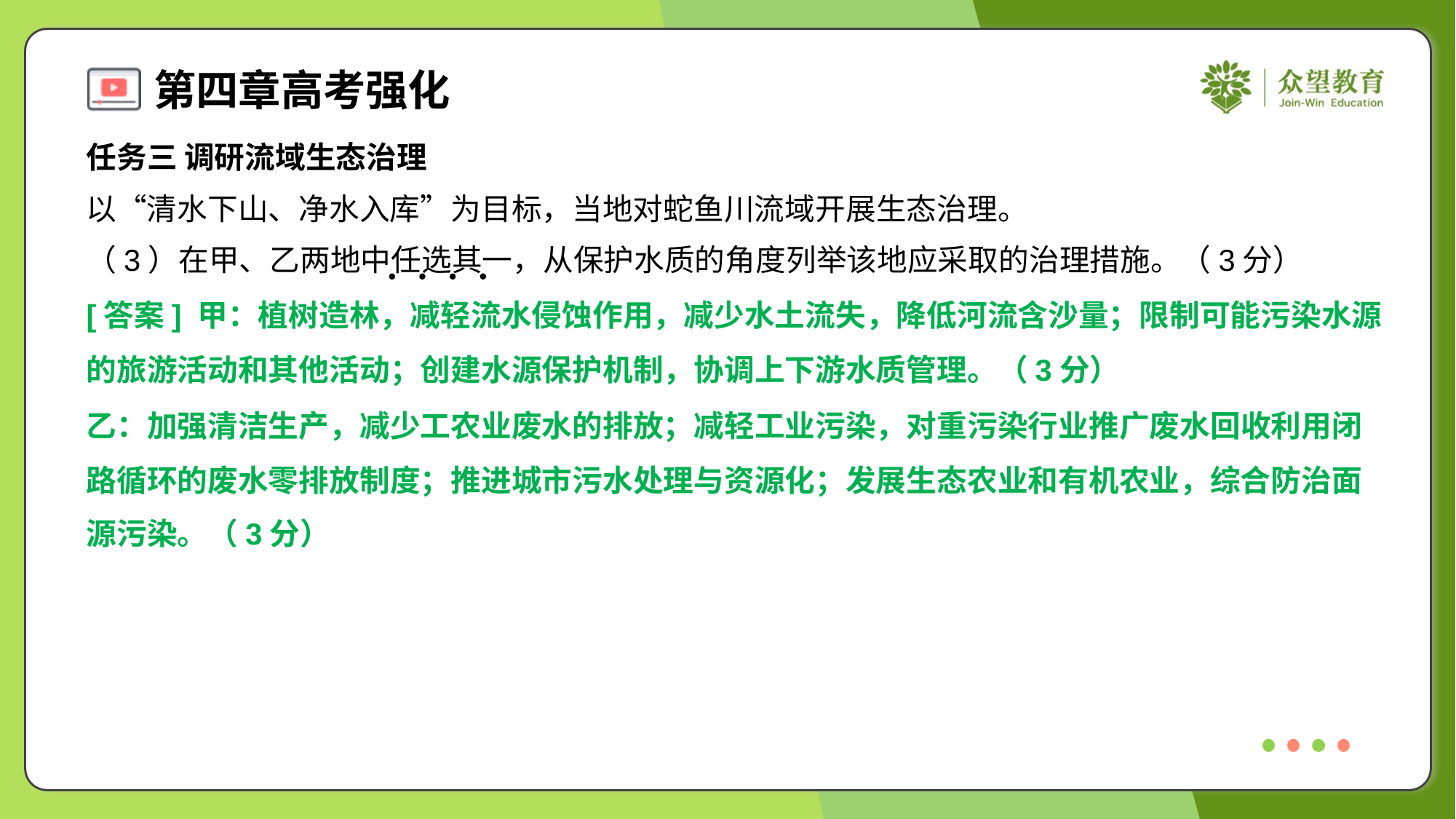

任务三 调研流域生态治理
以“清水下山、净水入库”为目标，当地对蛇鱼川流域开展生态治理。
（3）在甲、乙两地中任选其一，从保护水质的角度列举该地应采取的治理措施。（3分）

[答案] 甲：植树造林，减轻流水侵蚀作用，减少水土流失，降低河流含沙量；限制可能污染水源
的旅游活动和其他活动；创建水源保护机制，协调上下游水质管理。（3分）
乙：加强清洁生产，减少工农业废水的排放；减轻工业污染，对重污染行业推广废水回收利用闭
路循环的废水零排放制度；推进城市污水处理与资源化；发展生态农业和有机农业，综合防治面
源污染。（3分）